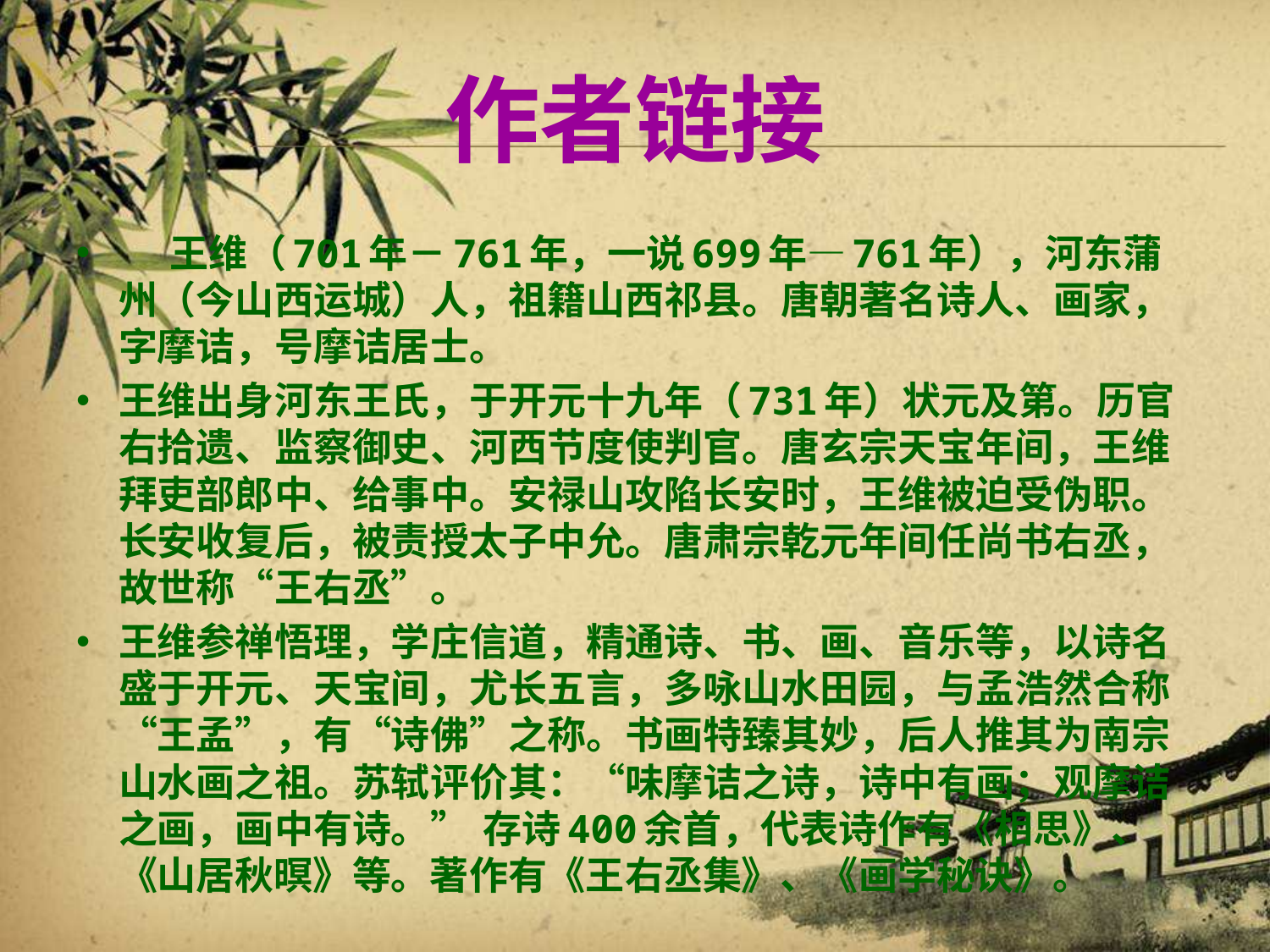

# 作者链接
     王维（701年－761年，一说699年—761年），河东蒲州（今山西运城）人，祖籍山西祁县。唐朝著名诗人、画家，字摩诘，号摩诘居士。
王维出身河东王氏，于开元十九年（731年）状元及第。历官右拾遗、监察御史、河西节度使判官。唐玄宗天宝年间，王维拜吏部郎中、给事中。安禄山攻陷长安时，王维被迫受伪职。长安收复后，被责授太子中允。唐肃宗乾元年间任尚书右丞，故世称“王右丞”。
王维参禅悟理，学庄信道，精通诗、书、画、音乐等，以诗名盛于开元、天宝间，尤长五言，多咏山水田园，与孟浩然合称“王孟”，有“诗佛”之称。书画特臻其妙，后人推其为南宗山水画之祖。苏轼评价其：“味摩诘之诗，诗中有画；观摩诘之画，画中有诗。”  存诗400余首，代表诗作有《相思》、《山居秋暝》等。著作有《王右丞集》、《画学秘诀》。